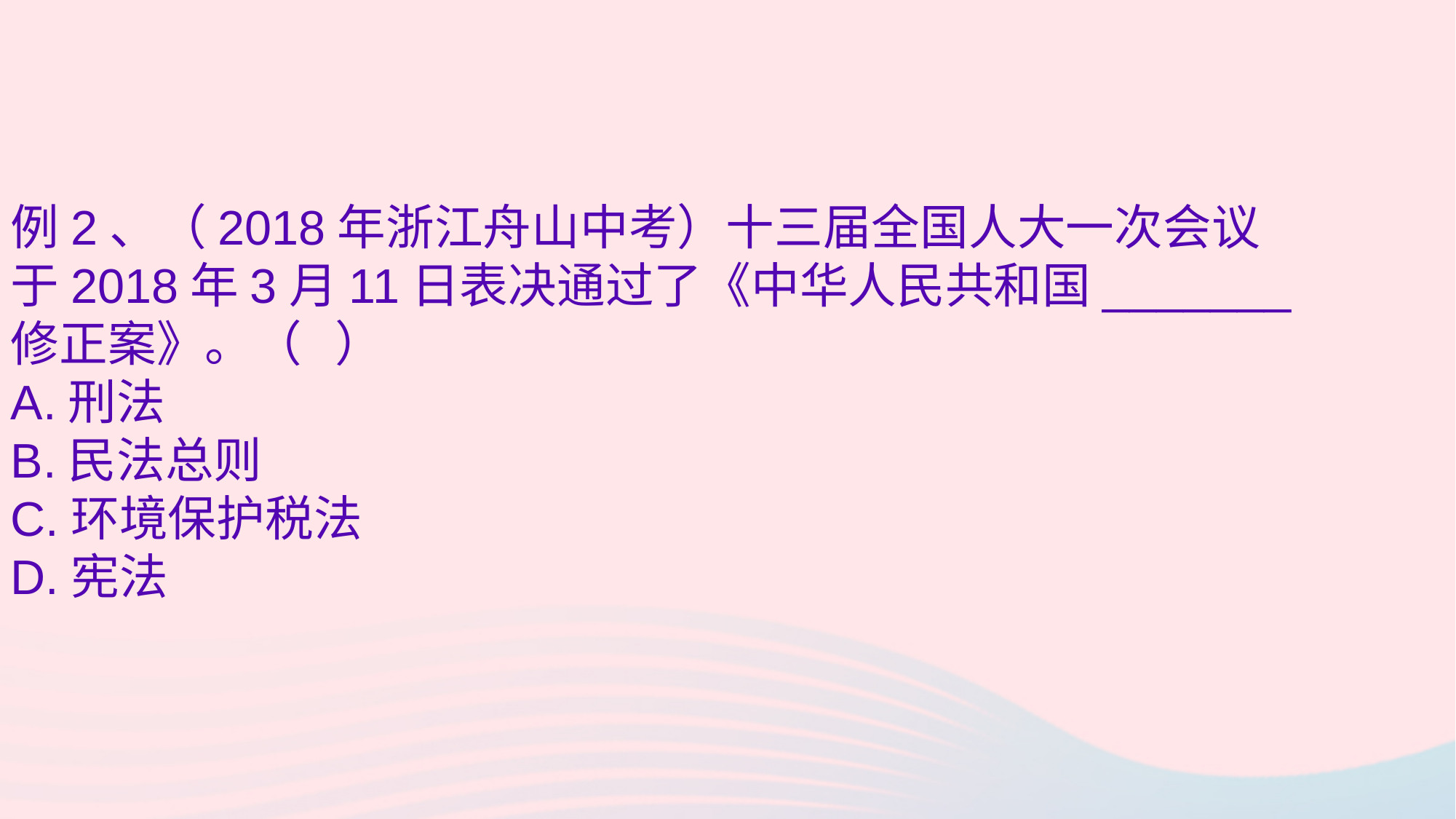

例2、（2018年浙江舟山中考）十三届全国人大一次会议于2018年3月11日表决通过了《中华人民共和国_______修正案》。（   ）
A.刑法
B.民法总则
C.环境保护税法
D.宪法